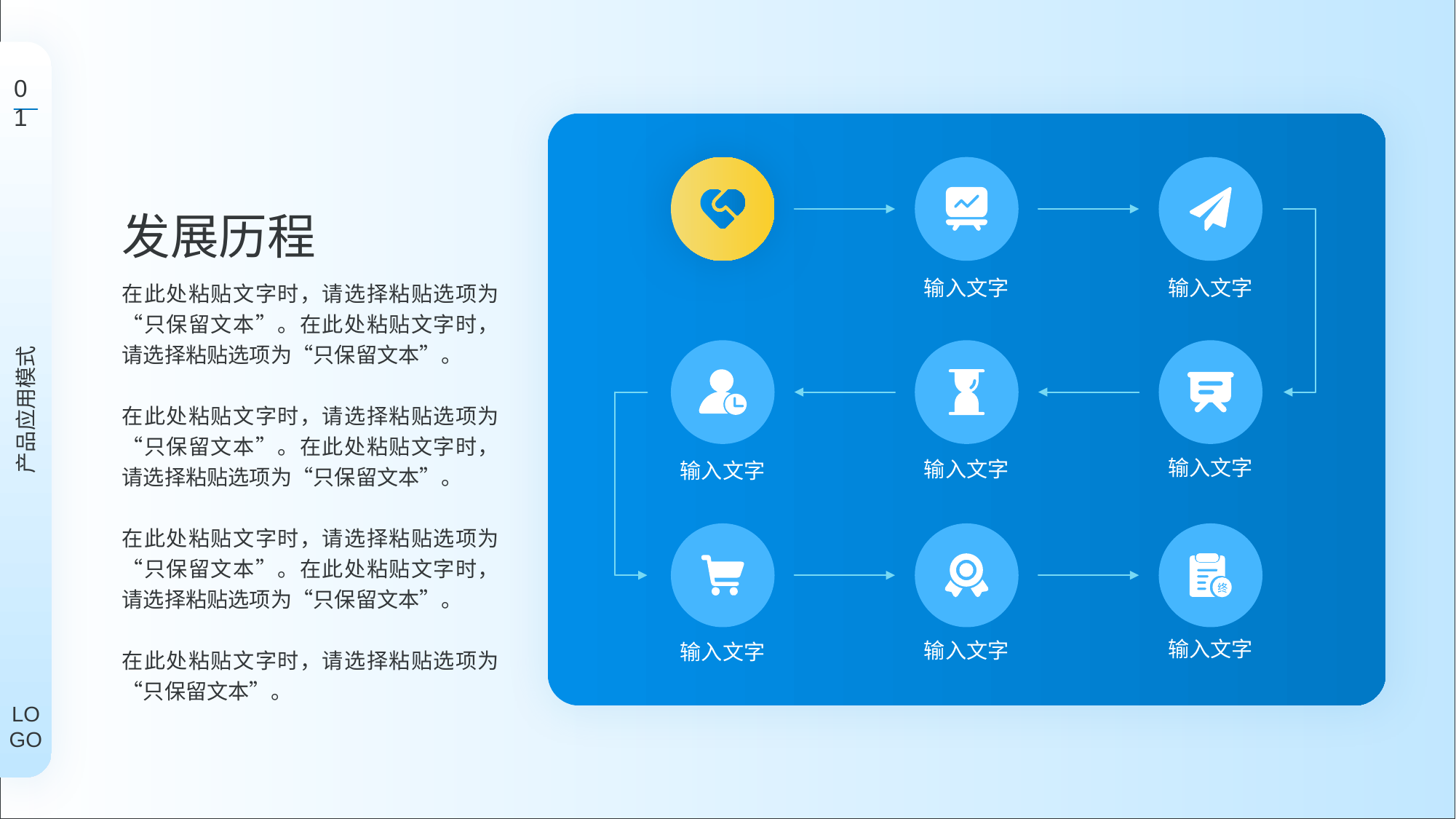

01

发展历程
输入文字
输入文字
在此处粘贴文字时，请选择粘贴选项为“只保留文本”。在此处粘贴文字时，请选择粘贴选项为“只保留文本”。

在此处粘贴文字时，请选择粘贴选项为“只保留文本”。在此处粘贴文字时，请选择粘贴选项为“只保留文本”。

在此处粘贴文字时，请选择粘贴选项为“只保留文本”。在此处粘贴文字时，请选择粘贴选项为“只保留文本”。

在此处粘贴文字时，请选择粘贴选项为“只保留文本”。

产品应用模式
输入文字
输入文字
输入文字

输入文字
输入文字
输入文字
LOGO